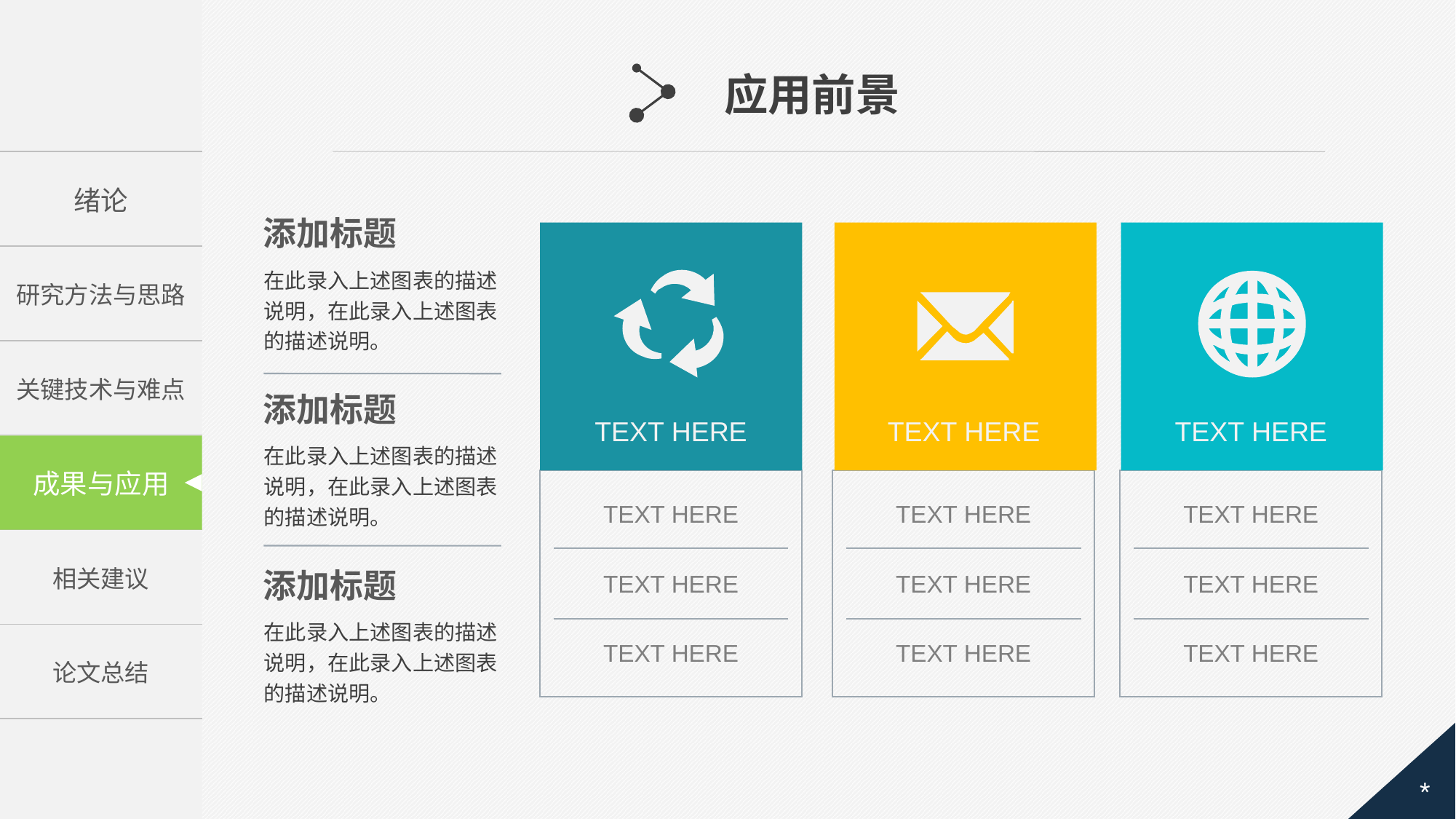

应用前景

| 绪论 |
| --- |
| 研究方法与思路 |
| 关键技术与难点 |
| 成果与应用 |
| 相关建议 |
| 论文总结 |

添加标题

TEXT HERE

TEXT HERE

TEXT HERE
在此录入上述图表的描述说明，在此录入上述图表的描述说明。

添加标题
在此录入上述图表的描述说明，在此录入上述图表的描述说明。
成果与应用

TEXT HERE

TEXT HERE

TEXT HERE

TEXT HERE

TEXT HERE

TEXT HERE

TEXT HERE

TEXT HERE

TEXT HERE

添加标题
在此录入上述图表的描述说明，在此录入上述图表的描述说明。

*